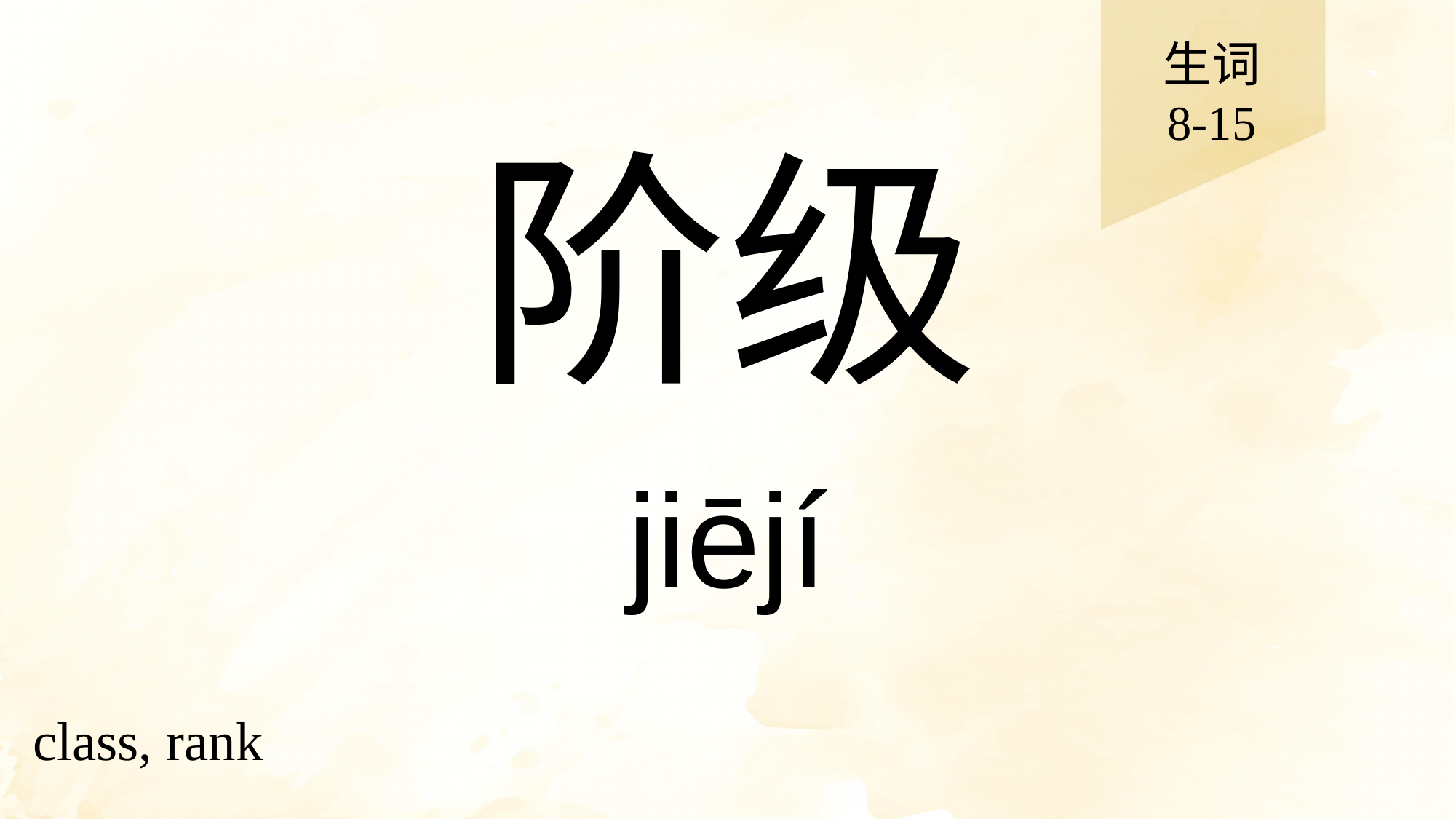

生词
8-15
# 阶级
jiējí
class, rank